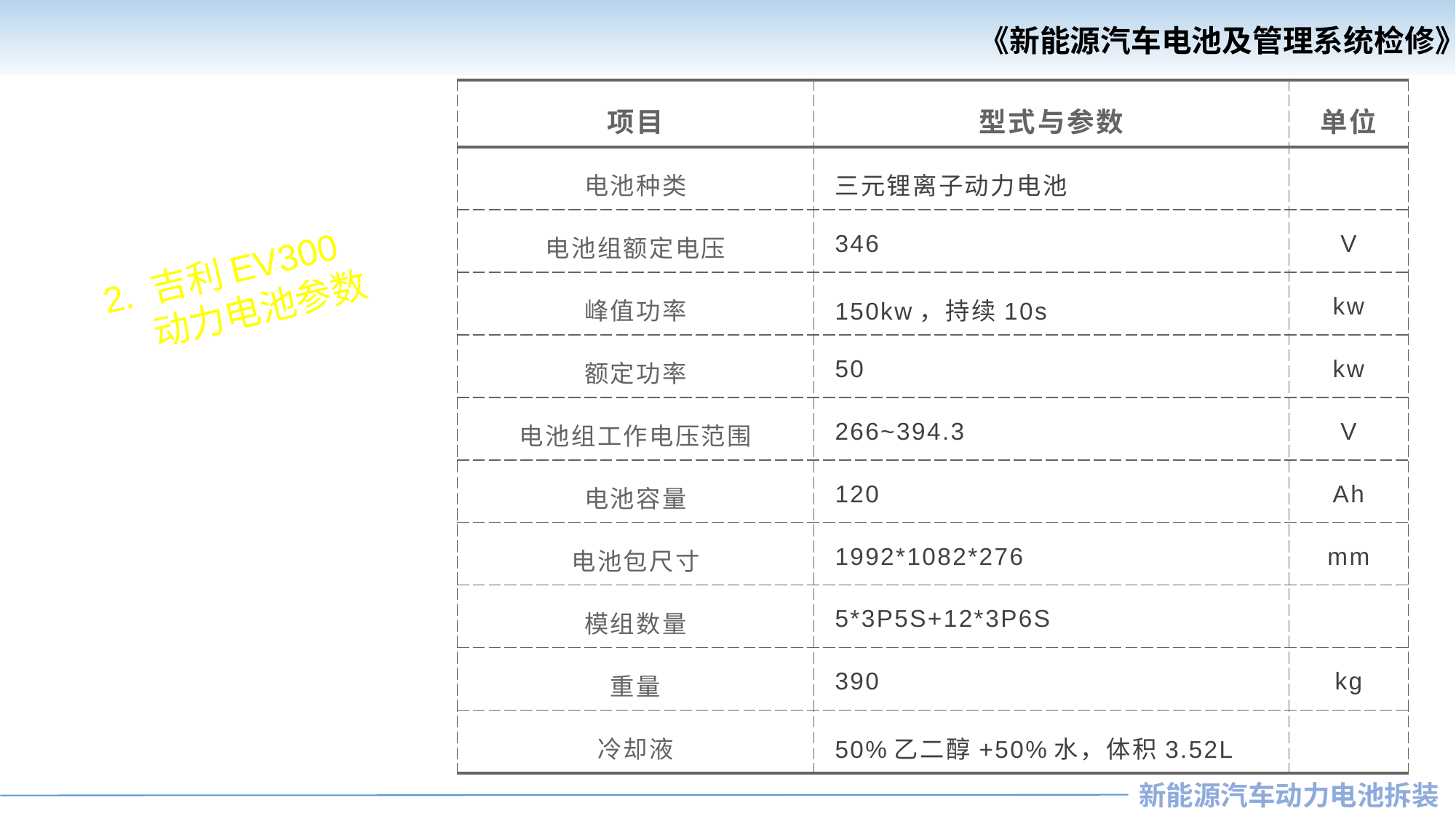

《新能源汽车电池及管理系统检修》
《汽车安全与舒适系统检修》
| 项目 | 型式与参数 | 单位 |
| --- | --- | --- |
| 电池种类 | 三元锂离子动力电池 |  |
| 电池组额定电压 | 346 | V |
| 峰值功率 | 150kw，持续10s | kw |
| 额定功率 | 50 | kw |
| 电池组工作电压范围 | 266~394.3 | V |
| 电池容量 | 120 | Ah |
| 电池包尺寸 | 1992\*1082\*276 | mm |
| 模组数量 | 5\*3P5S+12\*3P6S |  |
| 重量 | 390 | kg |
| 冷却液 | 50%乙二醇+50%水，体积3.52L |  |
2. 吉利EV300
    动力电池参数